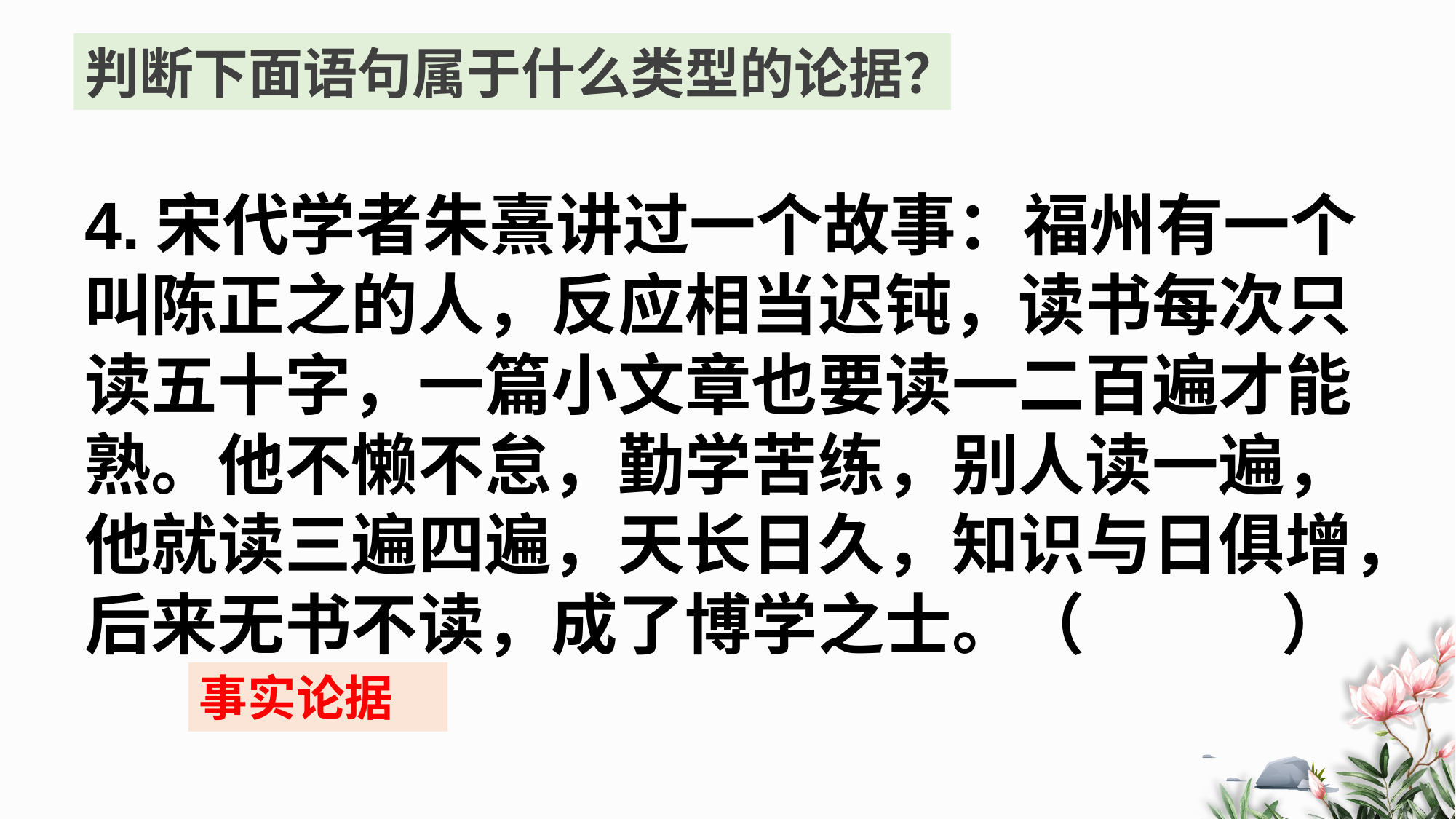

判断下面语句属于什么类型的论据？
4.宋代学者朱熹讲过一个故事：福州有一个叫陈正之的人，反应相当迟钝，读书每次只读五十字，一篇小文章也要读一二百遍才能熟。他不懒不怠，勤学苦练，别人读一遍，他就读三遍四遍，天长日久，知识与日俱增，后来无书不读，成了博学之士。（             ）
事实论据